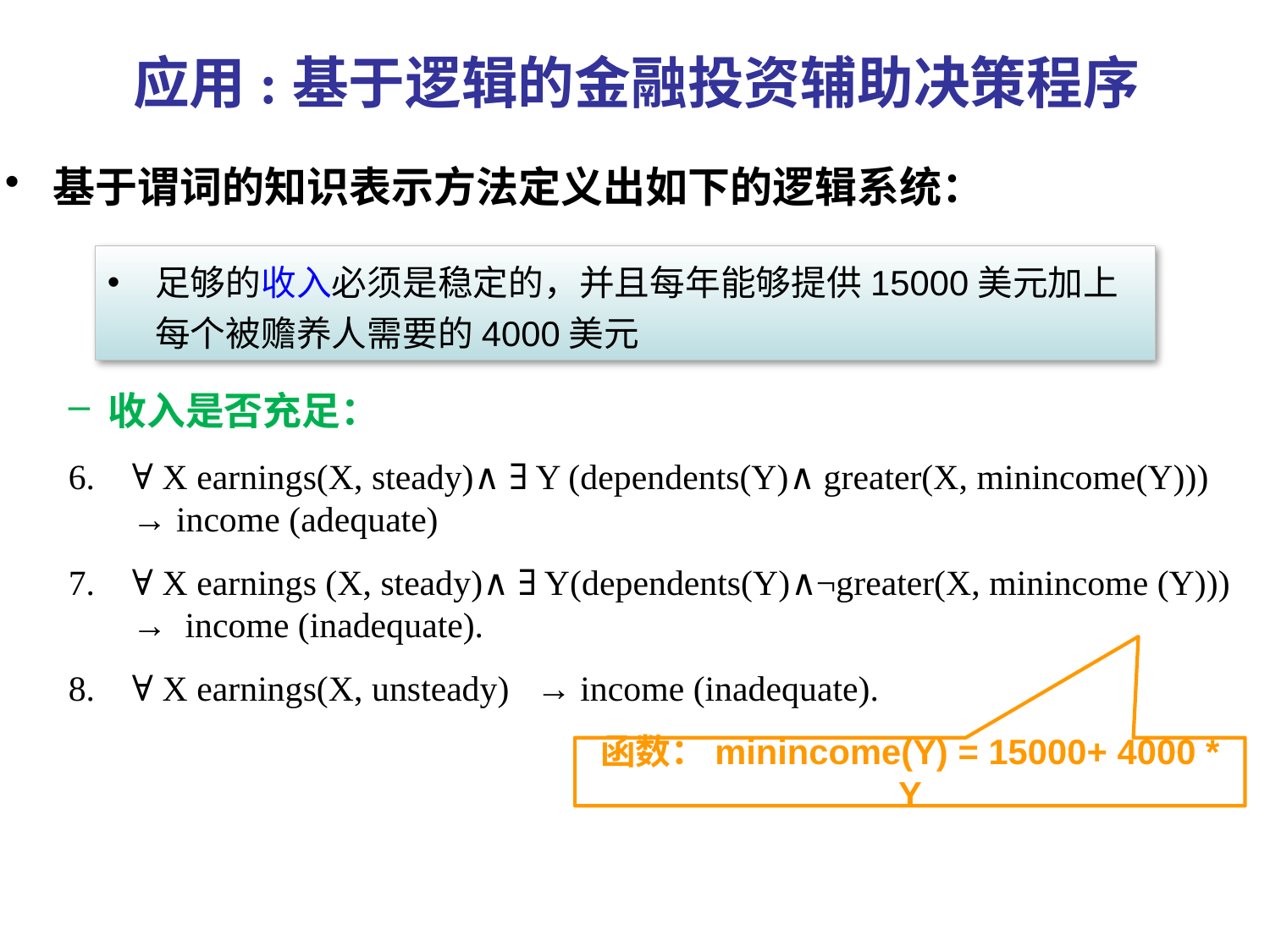

# 应用:基于逻辑的金融投资辅助决策程序
基于谓词的知识表示方法定义出如下的逻辑系统：

收入是否充足：
∀ X earnings(X, steady)∧ ∃ Y (dependents(Y)∧ greater(X, minincome(Y)))
→ income (adequate)
∀ X earnings (X, steady)∧ ∃ Y(dependents(Y)∧¬greater(X, minincome (Y)))
→  income (inadequate).
∀ X earnings(X, unsteady)   → income (inadequate).

足够的收入必须是稳定的，并且每年能够提供15000美元加上每个被赡养人需要的4000美元
函数：minincome(Y) = 15000+ 4000 * Y